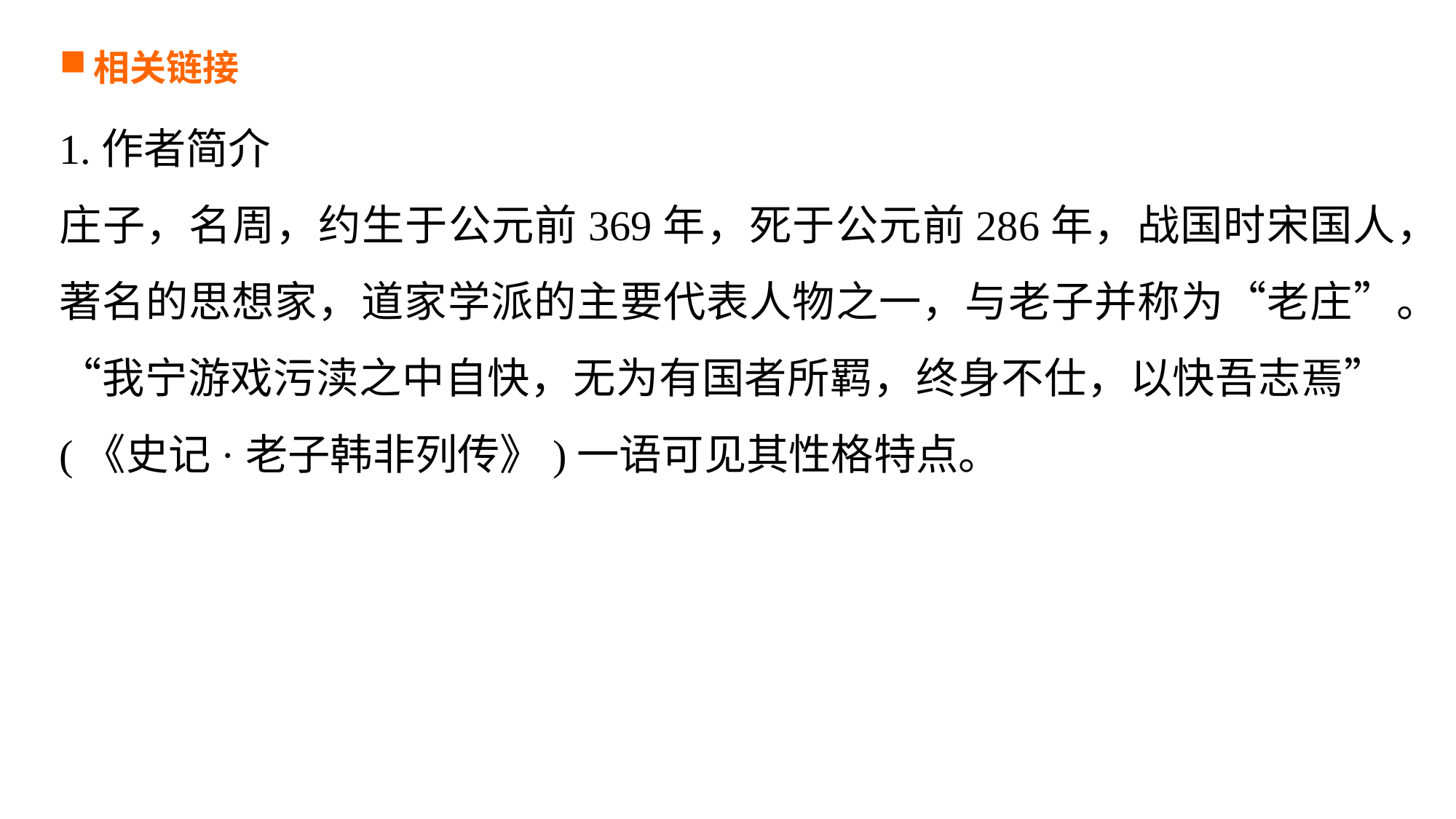

相关链接
1.作者简介
庄子，名周，约生于公元前369年，死于公元前286年，战国时宋国人，著名的思想家，道家学派的主要代表人物之一，与老子并称为“老庄”。“我宁游戏污渎之中自快，无为有国者所羁，终身不仕，以快吾志焉”(《史记·老子韩非列传》)一语可见其性格特点。